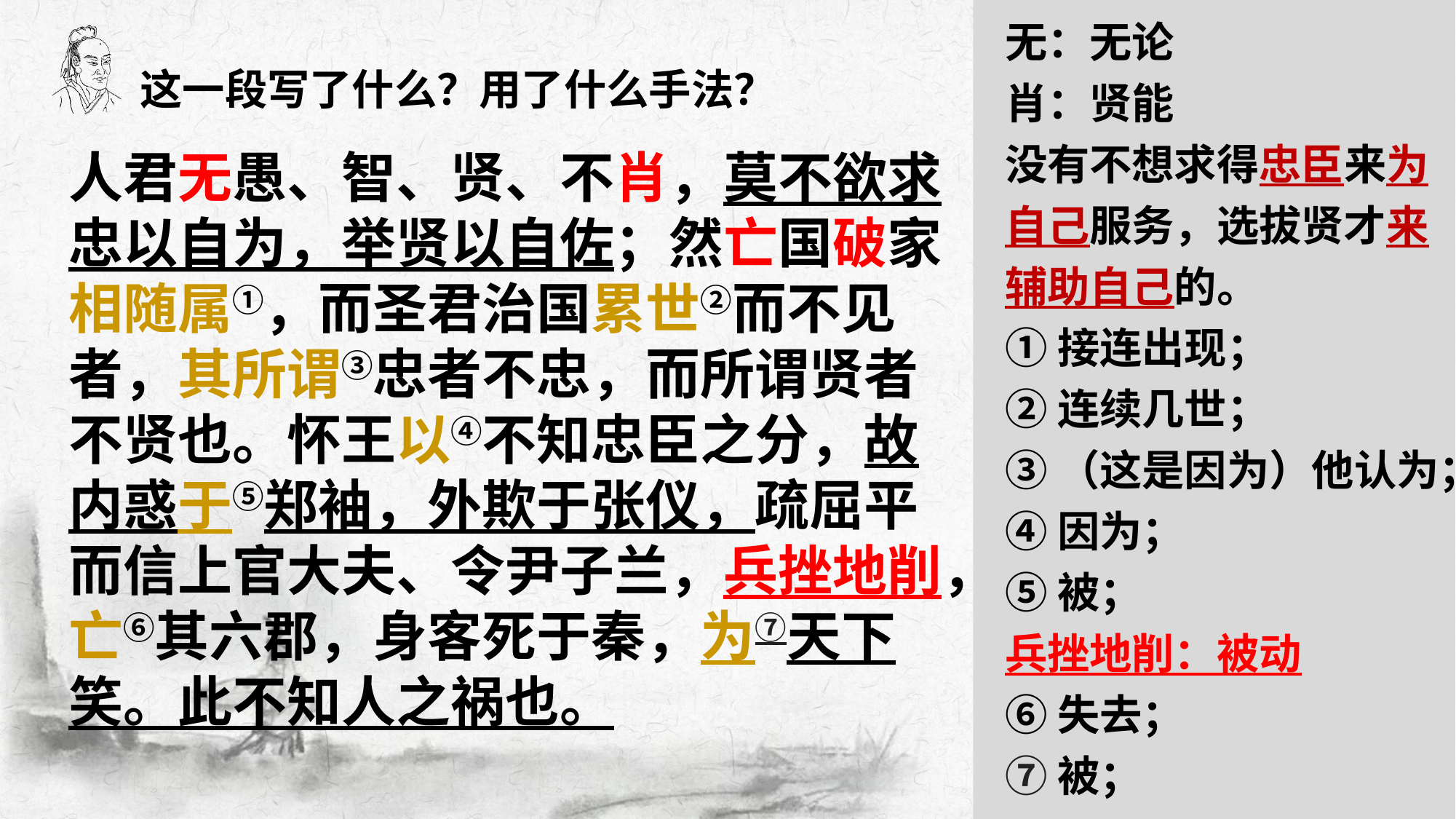

无：无论
肖：贤能
没有不想求得忠臣来为自己服务，选拔贤才来辅助自己的。
①接连出现；
②连续几世；
③（这是因为）他认为；
④因为；
⑤被；
兵挫地削：被动
⑥失去；
⑦被；

这一段写了什么？用了什么手法？
人君无愚、智、贤、不肖，莫不欲求忠以自为，举贤以自佐；然亡国破家相随属①，而圣君治国累世②而不见者，其所谓③忠者不忠，而所谓贤者不贤也。怀王以④不知忠臣之分，故内惑于⑤郑袖，外欺于张仪，疏屈平而信上官大夫、令尹子兰，兵挫地削，亡⑥其六郡，身客死于秦，为⑦天下笑。此不知人之祸也。